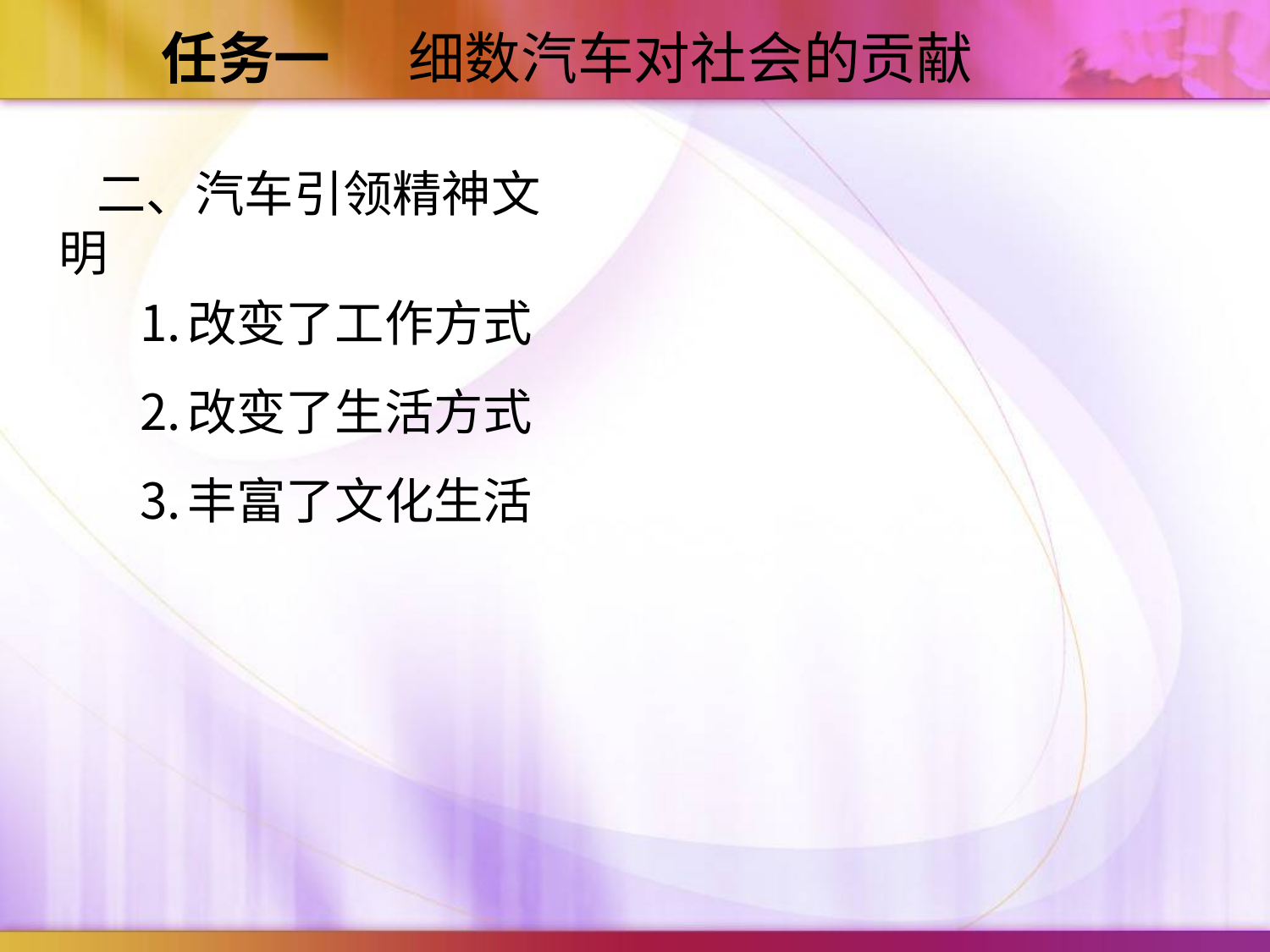

任务一      细数汽车对社会的贡献
二、汽车引领精神文明
改变了工作方式
改变了生活方式
丰富了文化生活